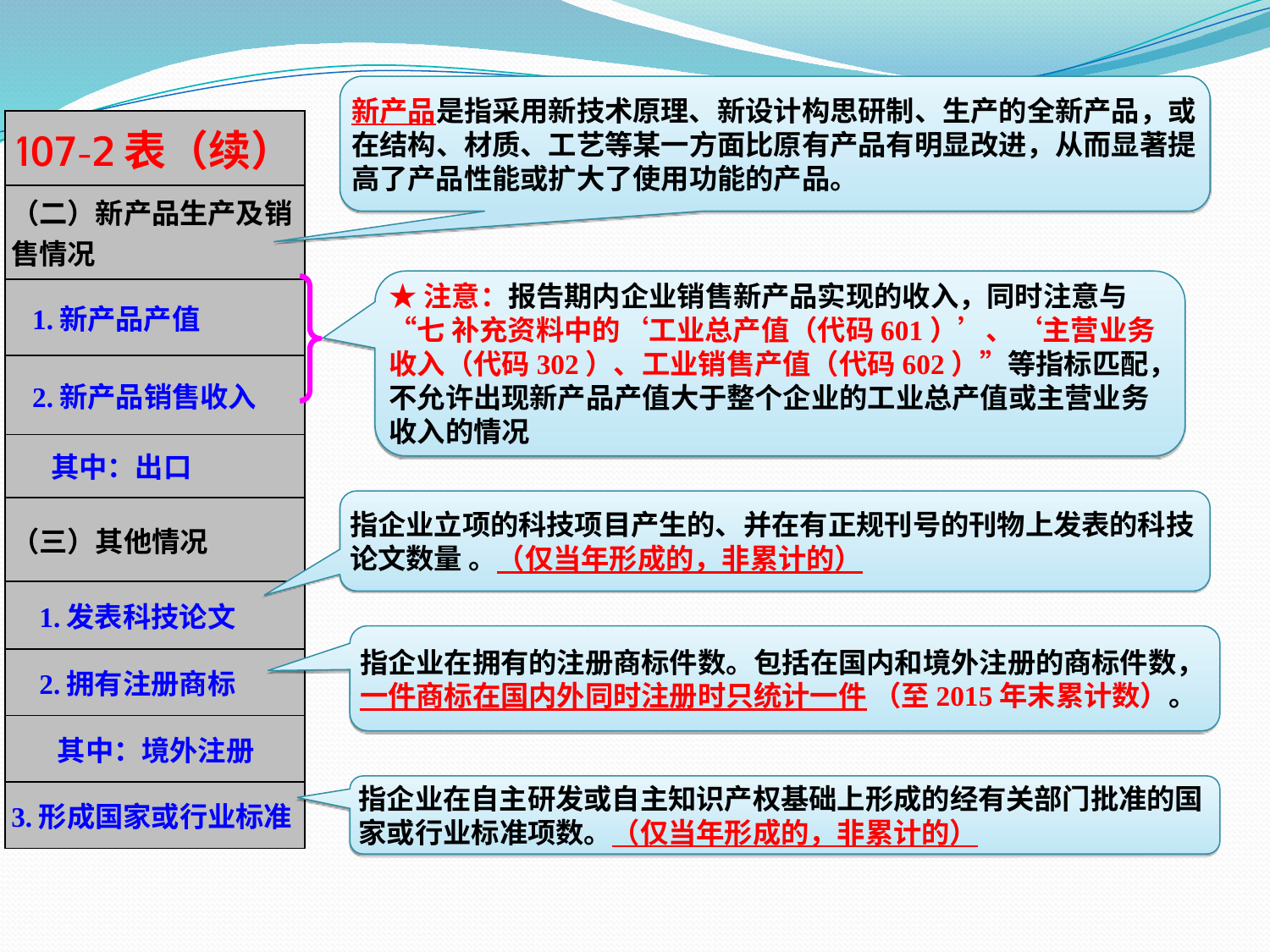

新产品是指采用新技术原理、新设计构思研制、生产的全新产品，或在结构、材质、工艺等某一方面比原有产品有明显改进，从而显著提高了产品性能或扩大了使用功能的产品。
| 107-2表（续） |
| --- |
| （二）新产品生产及销售情况 |
| 1.新产品产值 |
| 2.新产品销售收入 |
| 其中：出口 |
| （三）其他情况 |
| 1.发表科技论文 |
| 2.拥有注册商标 |
| 其中：境外注册 |
| 3.形成国家或行业标准 |
★注意：报告期内企业销售新产品实现的收入，同时注意与“七 补充资料中的‘工业总产值（代码601）’、‘主营业务收入（代码302）、工业销售产值（代码602）”等指标匹配，不允许出现新产品产值大于整个企业的工业总产值或主营业务收入的情况

指企业立项的科技项目产生的、并在有正规刊号的刊物上发表的科技论文数量 。（仅当年形成的，非累计的）
指企业在拥有的注册商标件数。包括在国内和境外注册的商标件数，一件商标在国内外同时注册时只统计一件 （至2015年末累计数）。
指企业在自主研发或自主知识产权基础上形成的经有关部门批准的国家或行业标准项数。（仅当年形成的，非累计的）
68